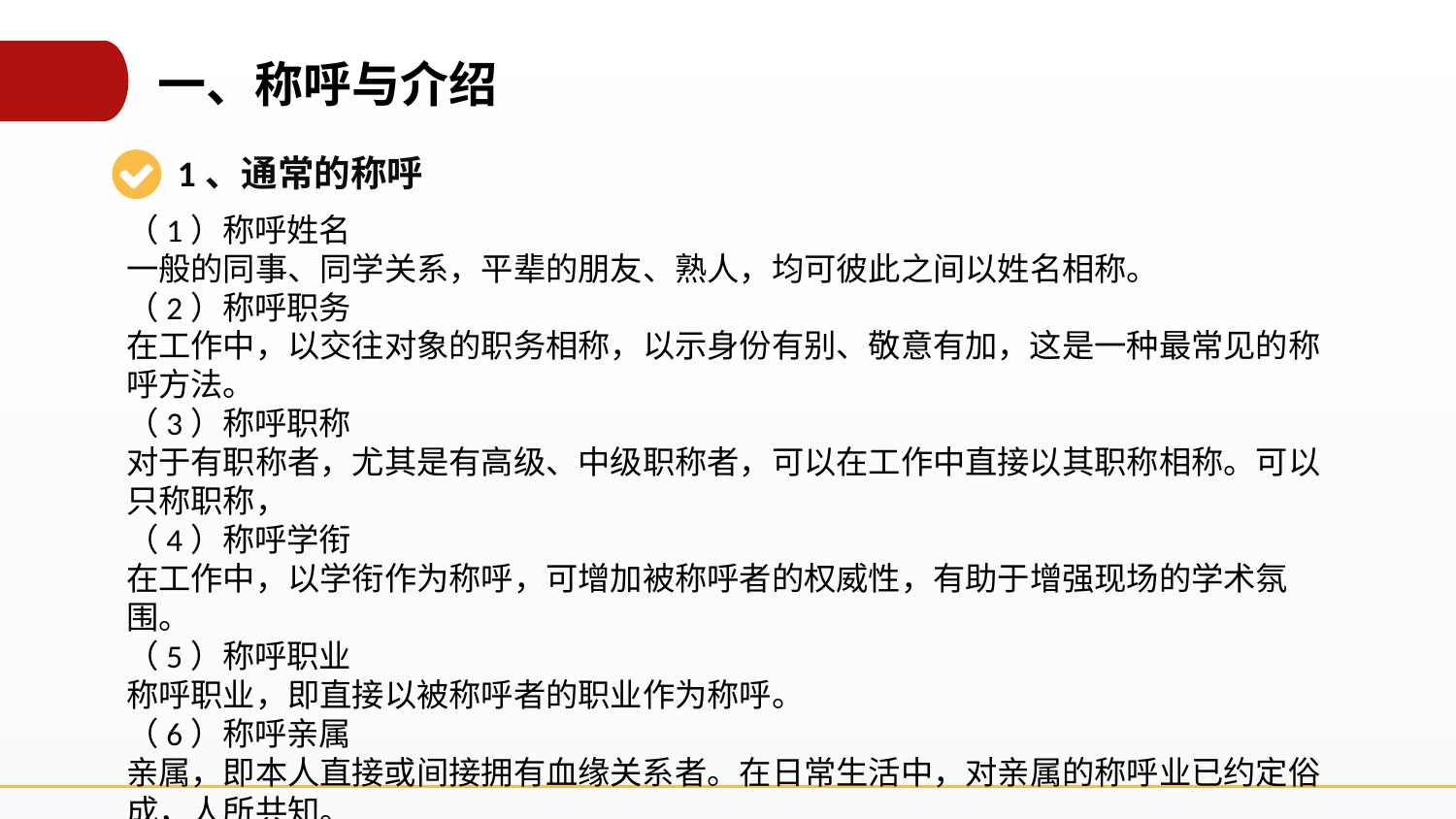

一、称呼与介绍

1、通常的称呼
（1）称呼姓名
一般的同事、同学关系，平辈的朋友、熟人，均可彼此之间以姓名相称。
（2）称呼职务
在工作中，以交往对象的职务相称，以示身份有别、敬意有加，这是一种最常见的称呼方法。
（3）称呼职称
对于有职称者，尤其是有高级、中级职称者，可以在工作中直接以其职称相称。可以只称职称，
（4）称呼学衔
在工作中，以学衔作为称呼，可增加被称呼者的权威性，有助于增强现场的学术氛围。
（5）称呼职业
称呼职业，即直接以被称呼者的职业作为称呼。
（6）称呼亲属
亲属，即本人直接或间接拥有血缘关系者。在日常生活中，对亲属的称呼业已约定俗成，人所共知。